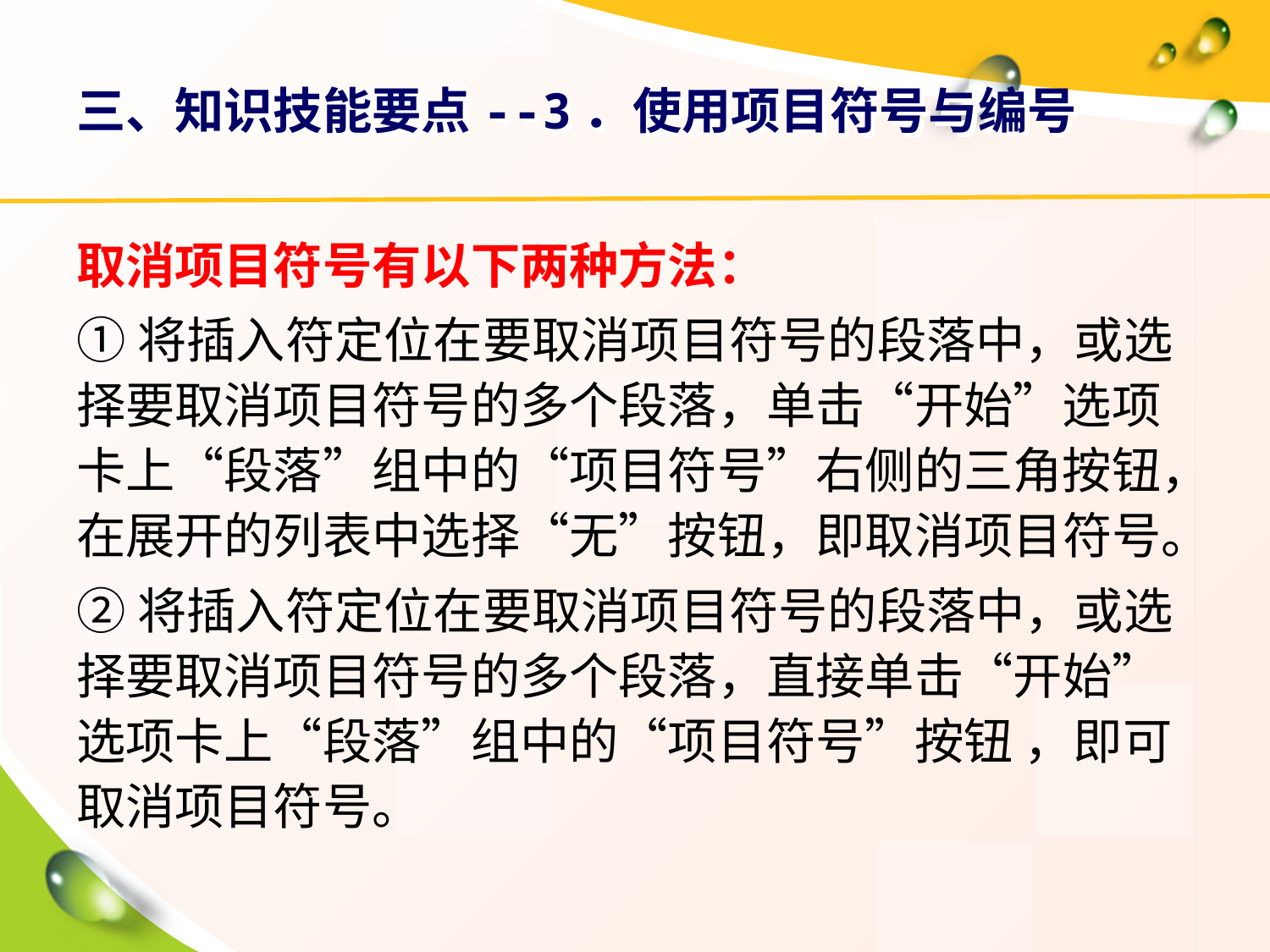

# 三、知识技能要点--3．使用项目符号与编号
取消项目符号有以下两种方法：
①将插入符定位在要取消项目符号的段落中，或选择要取消项目符号的多个段落，单击“开始”选项卡上“段落”组中的“项目符号”右侧的三角按钮，在展开的列表中选择“无”按钮，即取消项目符号。
②将插入符定位在要取消项目符号的段落中，或选择要取消项目符号的多个段落，直接单击“开始”选项卡上“段落”组中的“项目符号”按钮 ，即可取消项目符号。